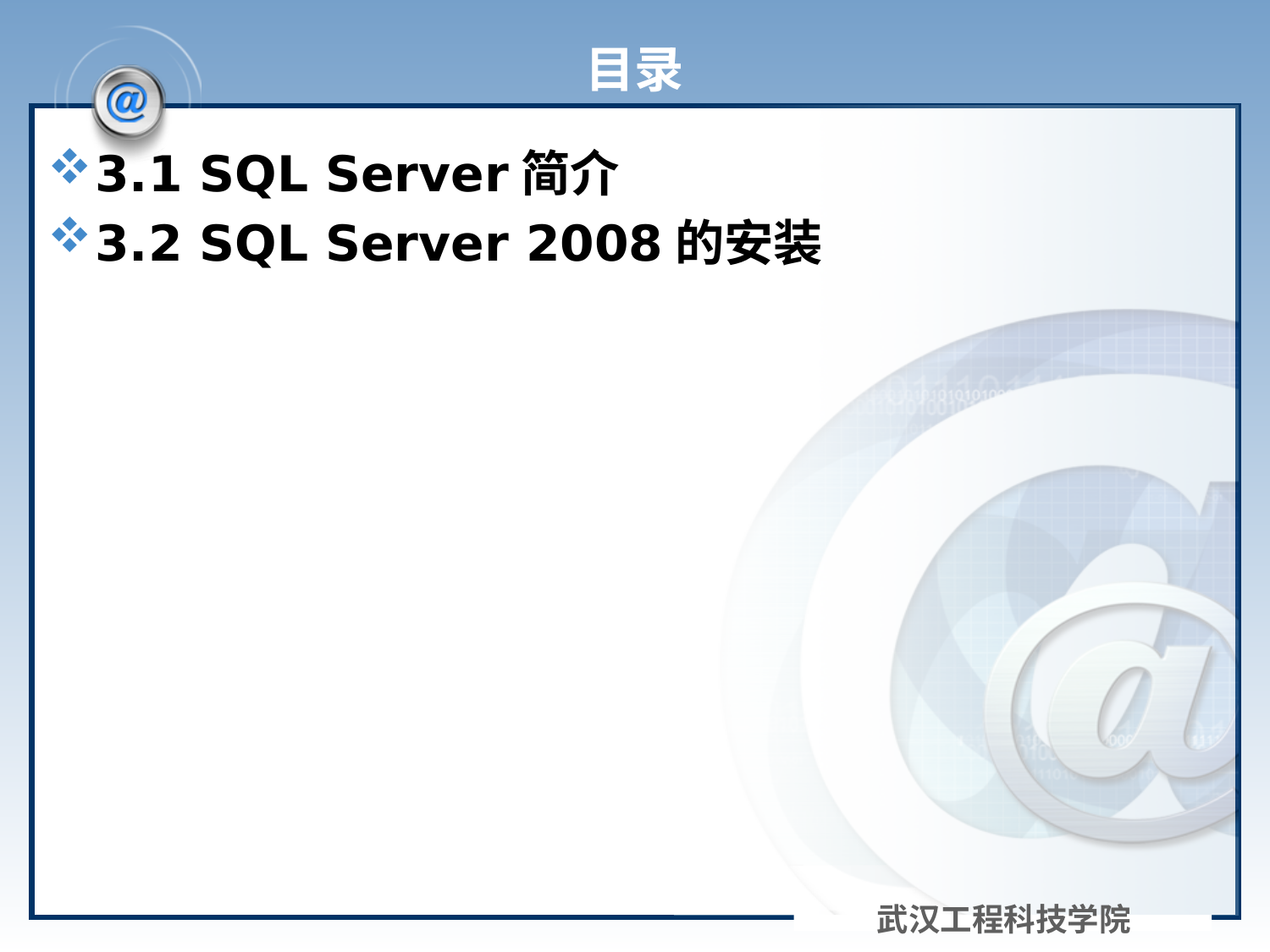

# 目录
3.1 SQL Server简介
3.2 SQL Server 2008的安装
武汉工程科技学院